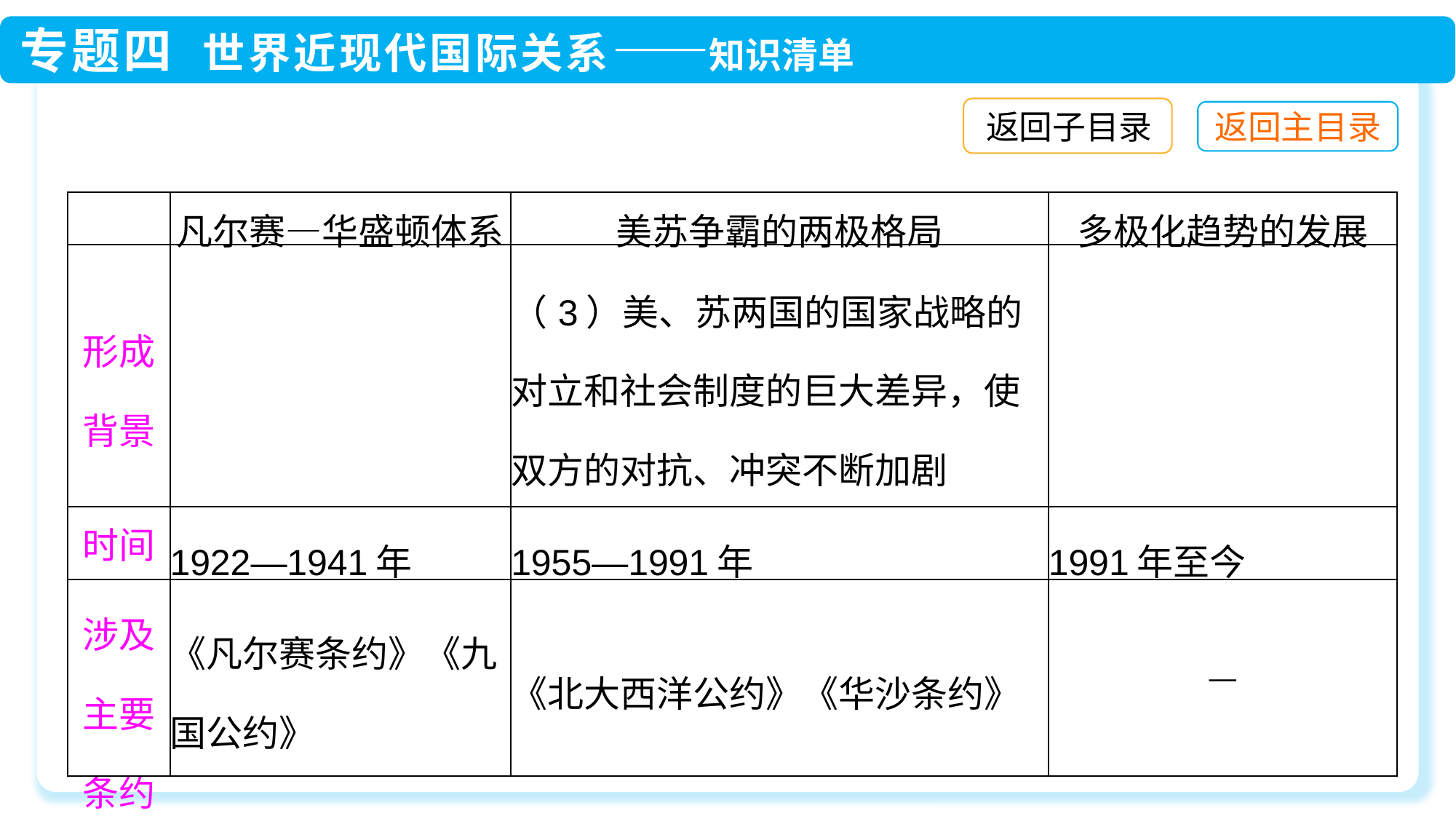

返回子目录
|  | 凡尔赛—华盛顿体系 | 美苏争霸的两极格局 | 多极化趋势的发展 |
| --- | --- | --- | --- |
| 形成背景 |  | （3）美、苏两国的国家战略的对立和社会制度的巨大差异，使双方的对抗、冲突不断加剧 |  |
| 时间 | 1922—1941年 | 1955—1991年 | 1991年至今 |
| 涉及主要条约 | 《凡尔赛条约》《九国公约》 | 《北大西洋公约》《华沙条约》 | — |